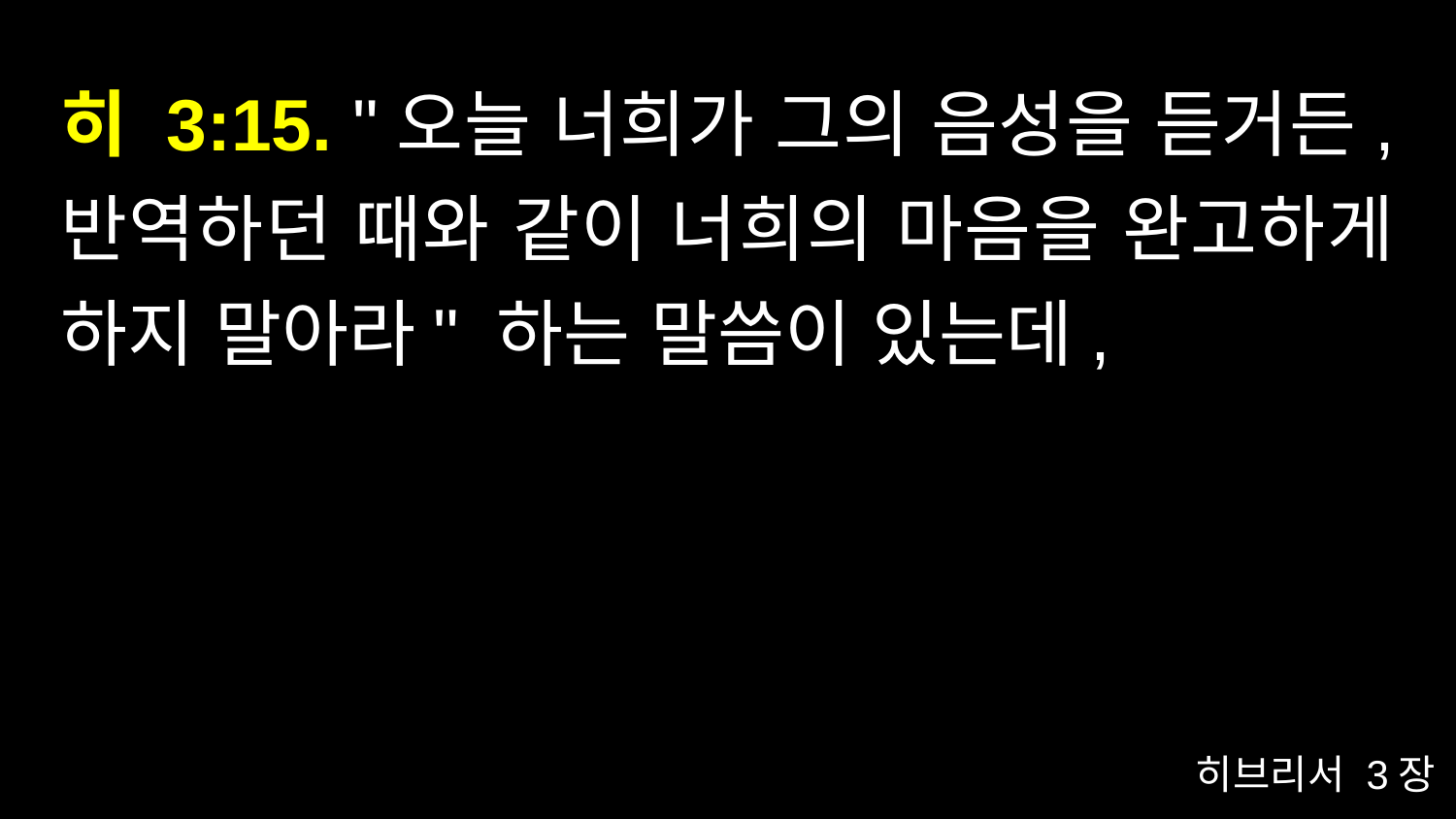

# 히 3:15. "오늘 너희가 그의 음성을 듣거든, 반역하던 때와 같이 너희의 마음을 완고하게 하지 말아라" 하는 말씀이 있는데,
히브리서 3장